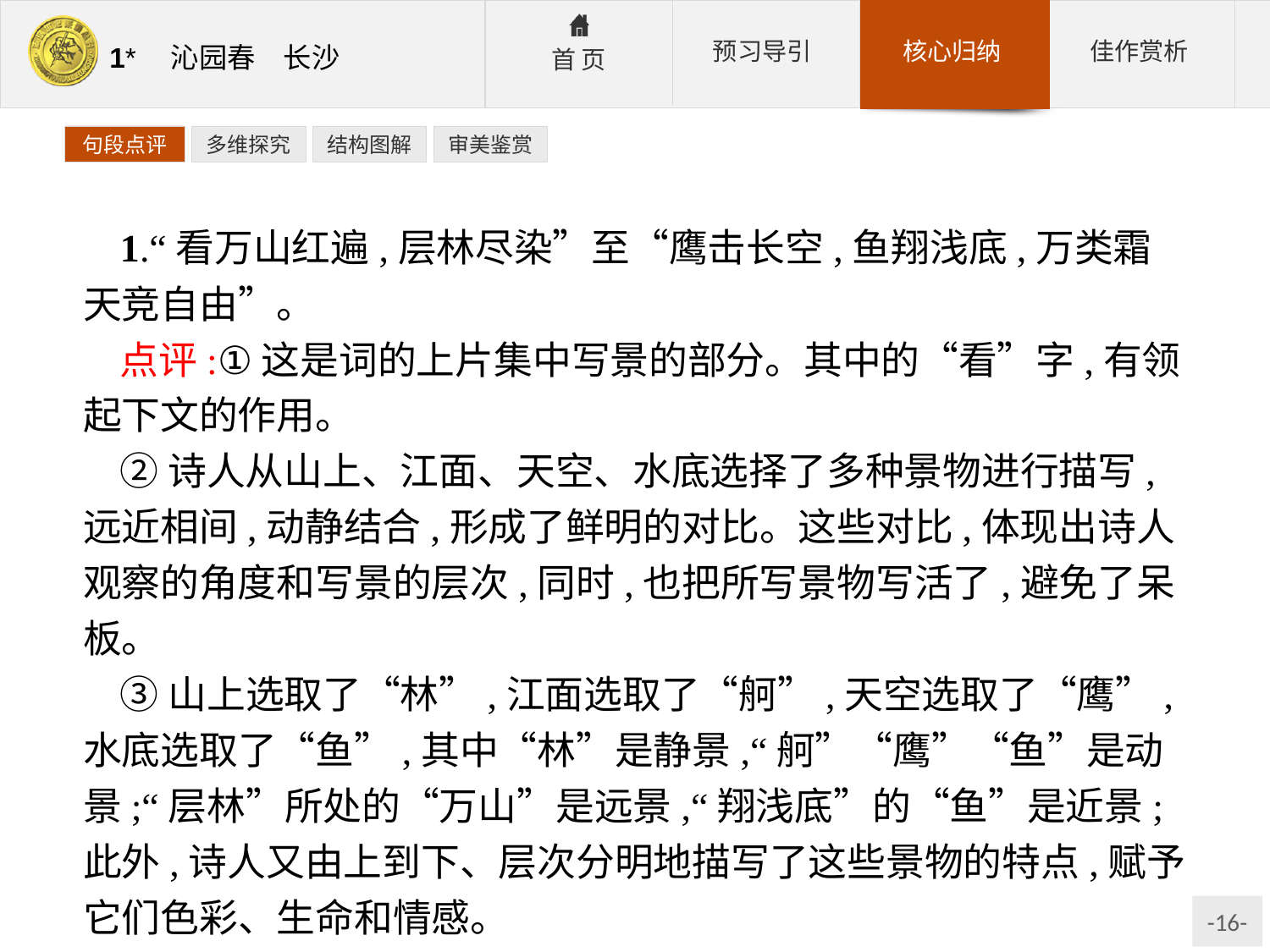

句段点评
多维探究
结构图解
审美鉴赏
1.“看万山红遍,层林尽染”至“鹰击长空,鱼翔浅底,万类霜天竞自由”。
点评:①这是词的上片集中写景的部分。其中的“看”字,有领起下文的作用。
②诗人从山上、江面、天空、水底选择了多种景物进行描写,远近相间,动静结合,形成了鲜明的对比。这些对比,体现出诗人观察的角度和写景的层次,同时,也把所写景物写活了,避免了呆板。
③山上选取了“林”,江面选取了“舸”,天空选取了“鹰”,水底选取了“鱼”,其中“林”是静景,“舸”“鹰”“鱼”是动景;“层林”所处的“万山”是远景,“翔浅底”的“鱼”是近景;此外,诗人又由上到下、层次分明地描写了这些景物的特点,赋予它们色彩、生命和情感。